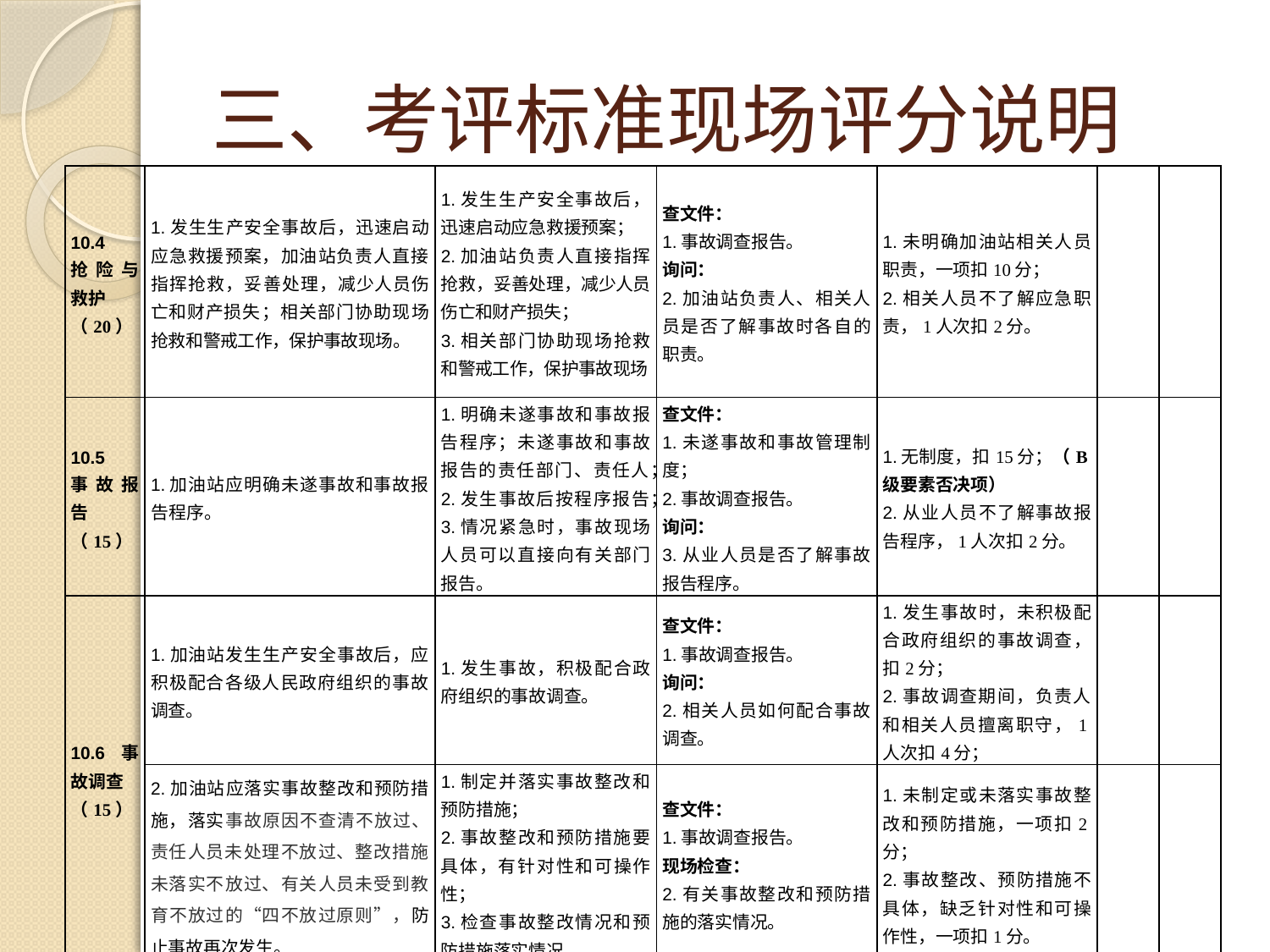

# 三、考评标准现场评分说明
| 10.4 抢险与救护 （20） | 1.发生生产安全事故后，迅速启动应急救援预案，加油站负责人直接指挥抢救，妥善处理，减少人员伤亡和财产损失；相关部门协助现场抢救和警戒工作，保护事故现场。 | 1.发生生产安全事故后，迅速启动应急救援预案； 2.加油站负责人直接指挥抢救，妥善处理，减少人员伤亡和财产损失； 3.相关部门协助现场抢救和警戒工作，保护事故现场 | 查文件： 1.事故调查报告。 询问： 2.加油站负责人、相关人员是否了解事故时各自的职责。 | 1.未明确加油站相关人员职责，一项扣10分； 2.相关人员不了解应急职责，1人次扣2分。 |  |  |
| --- | --- | --- | --- | --- | --- | --- |
| 10.5 事故报告（15） | 1.加油站应明确未遂事故和事故报告程序。 | 1.明确未遂事故和事故报告程序；未遂事故和事故报告的责任部门、责任人； 2.发生事故后按程序报告； 3.情况紧急时，事故现场人员可以直接向有关部门报告。 | 查文件： 1.未遂事故和事故管理制度； 2.事故调查报告。 询问： 3.从业人员是否了解事故报告程序。 | 1.无制度，扣15分；（B级要素否决项） 2.从业人员不了解事故报告程序，1人次扣2分。 |  |  |
| 10.6事故调查 （15） | 1.加油站发生生产安全事故后，应积极配合各级人民政府组织的事故调查。 | 1.发生事故，积极配合政府组织的事故调查。 | 查文件： 1.事故调查报告。 询问： 2.相关人员如何配合事故调查。 | 1.发生事故时，未积极配合政府组织的事故调查，扣2分； 2.事故调查期间，负责人和相关人员擅离职守，1人次扣4分； |  |  |
|  | 2.加油站应落实事故整改和预防措施，落实事故原因不查清不放过、责任人员未处理不放过、整改措施未落实不放过、有关人员未受到教育不放过的“四不放过原则”，防止事故再次发生。 | 1.制定并落实事故整改和预防措施； 2.事故整改和预防措施要具体，有针对性和可操作性； 3.检查事故整改情况和预防措施落实情况。 | 查文件： 1.事故调查报告。 现场检查： 2.有关事故整改和预防措施的落实情况。 | 1.未制定或未落实事故整改和预防措施，一项扣2分； 2.事故整改、预防措施不具体，缺乏针对性和可操作性，一项扣1分。 |  |  |